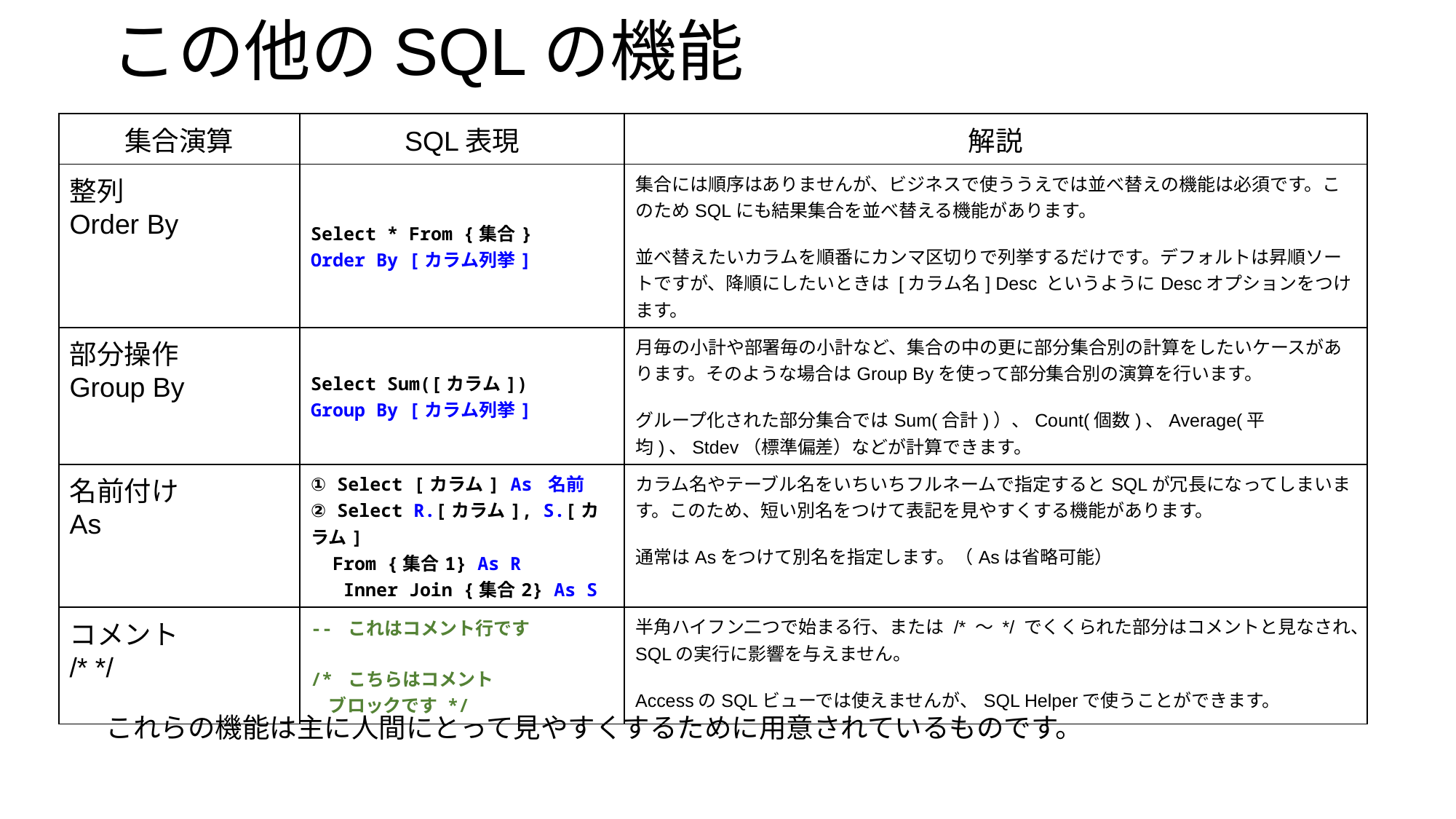

# この他のSQLの機能
| 集合演算 | SQL表現 | 解説 |
| --- | --- | --- |
| 整列 Order By | Select \* From {集合} Order By [カラム列挙] | 集合には順序はありませんが、ビジネスで使ううえでは並べ替えの機能は必須です。このためSQLにも結果集合を並べ替える機能があります。 並べ替えたいカラムを順番にカンマ区切りで列挙するだけです。デフォルトは昇順ソートですが、降順にしたいときは [カラム名] Desc というようにDescオプションをつけます。 |
| 部分操作 Group By | Select Sum([カラム]) Group By [カラム列挙] | 月毎の小計や部署毎の小計など、集合の中の更に部分集合別の計算をしたいケースがあります。そのような場合はGroup Byを使って部分集合別の演算を行います。 グループ化された部分集合ではSum(合計)）、Count(個数)、Average(平均)、Stdev（標準偏差）などが計算できます。 |
| 名前付け As | ① Select [カラム] As 名前 ② Select R.[カラム], S.[カラム] From {集合1} As R Inner Join {集合2} As S | カラム名やテーブル名をいちいちフルネームで指定するとSQLが冗長になってしまいます。このため、短い別名をつけて表記を見やすくする機能があります。 通常はAsをつけて別名を指定します。（Asは省略可能） |
| コメント /\* \*/ | -- これはコメント行です /\* こちらはコメント 　ブロックです \*/ | 半角ハイフン二つで始まる行、または /\* ～ \*/ でくくられた部分はコメントと見なされ、SQLの実行に影響を与えません。 AccessのSQLビューでは使えませんが、SQL Helperで使うことができます。 |
これらの機能は主に人間にとって見やすくするために用意されているものです。